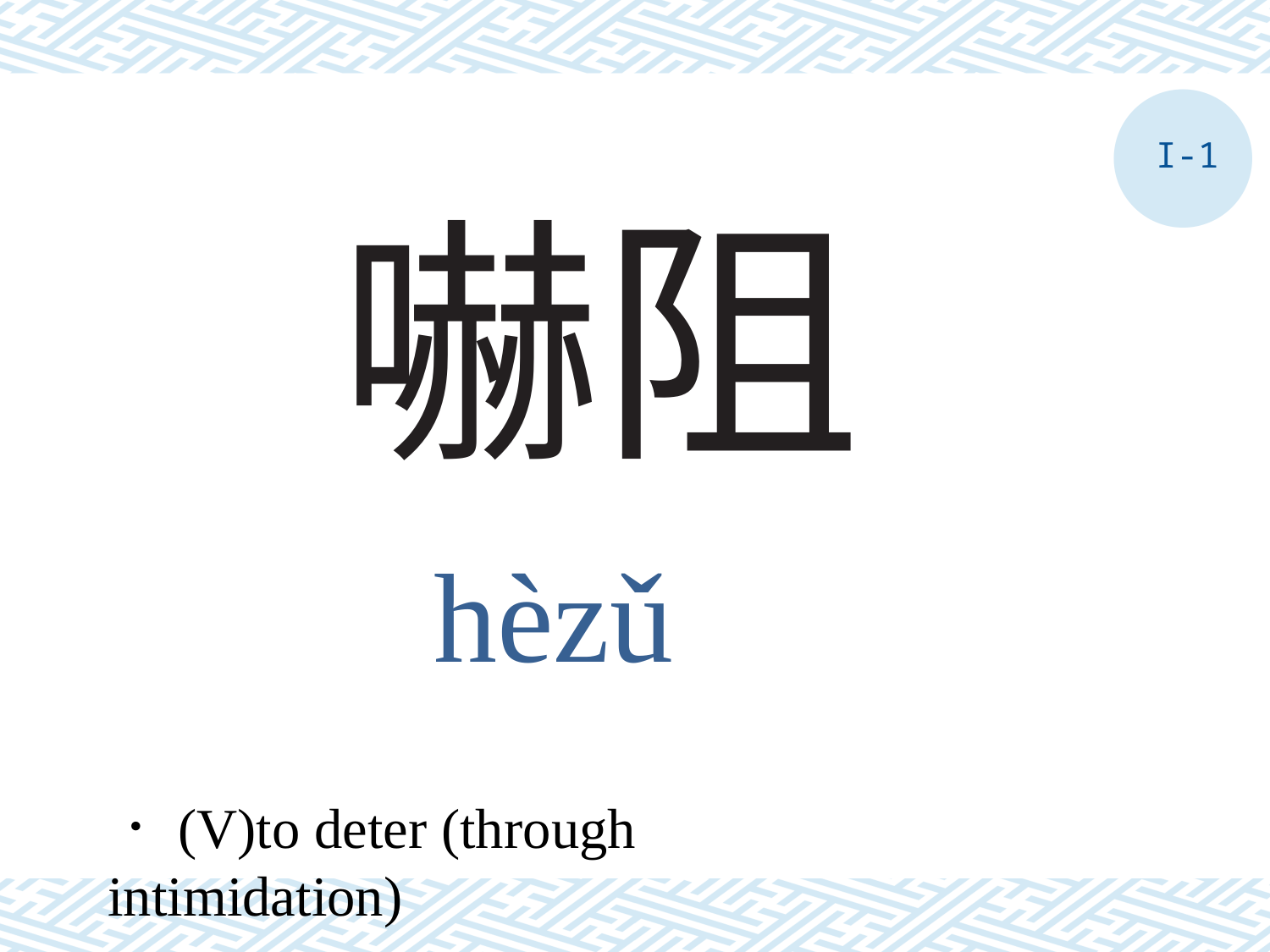

I-1

# 嚇阻
hèzǔ
．(V)to deter (through intimidation)